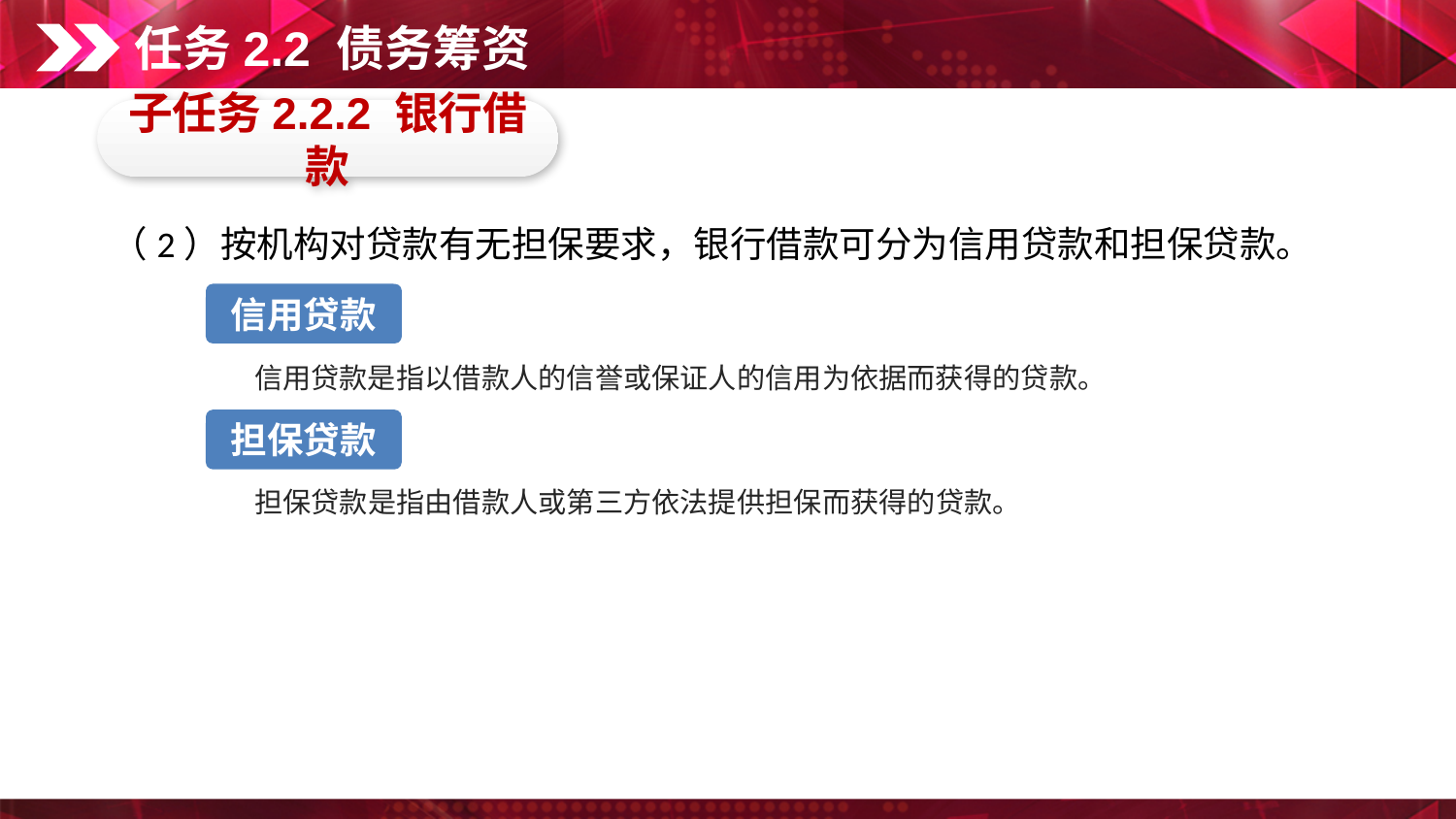

任务2.2 债务筹资

子任务2.2.2 银行借款
（2）按机构对贷款有无担保要求，银行借款可分为信用贷款和担保贷款。
信用贷款
　　信用贷款是指以借款人的信誉或保证人的信用为依据而获得的贷款。
担保贷款
　　担保贷款是指由借款人或第三方依法提供担保而获得的贷款。